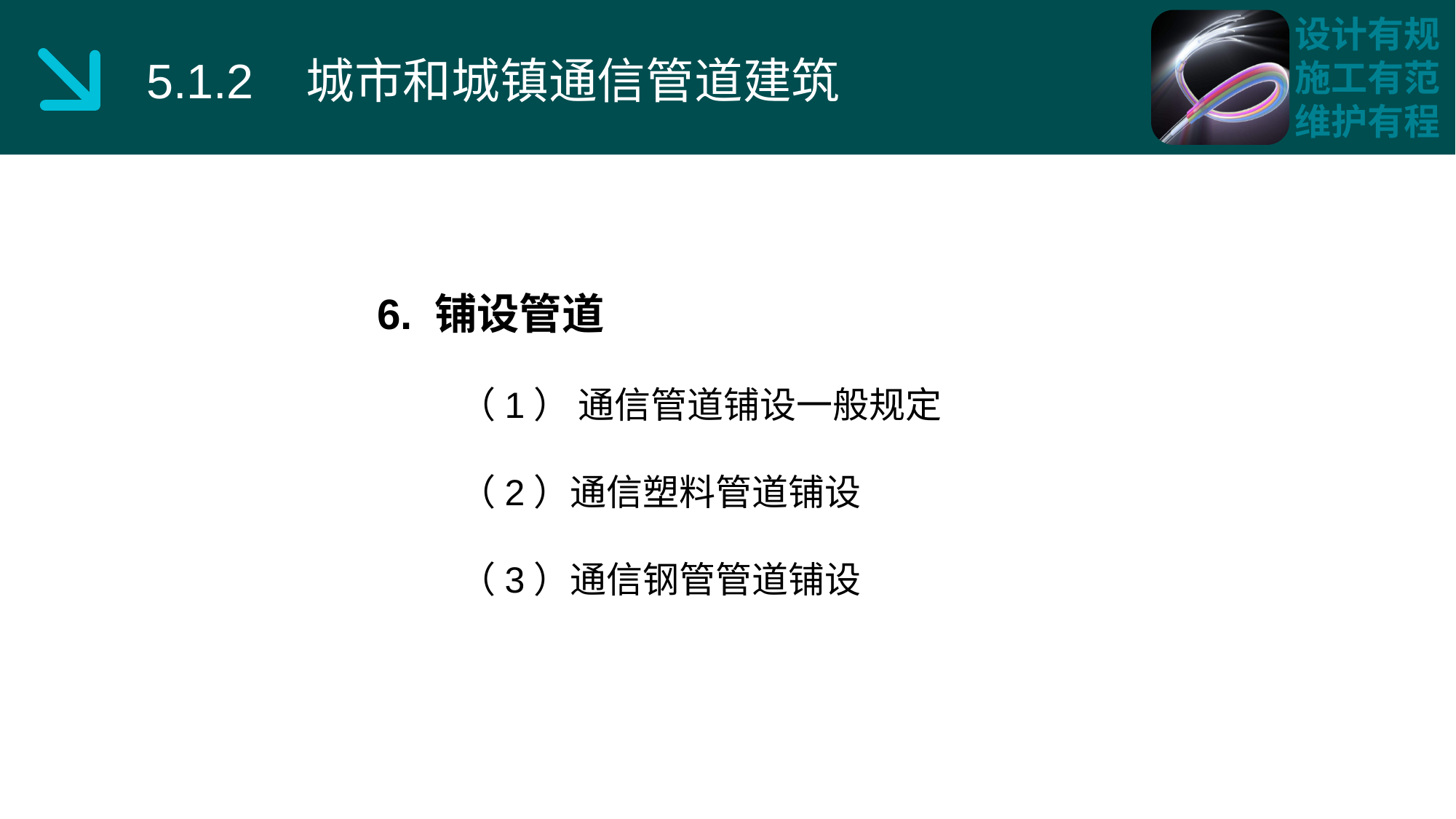

5.1.2   城市和城镇通信管道建筑

6. 铺设管道

         （1） 通信管道铺设一般规定

         （2）通信塑料管道铺设

         （3）通信钢管管道铺设